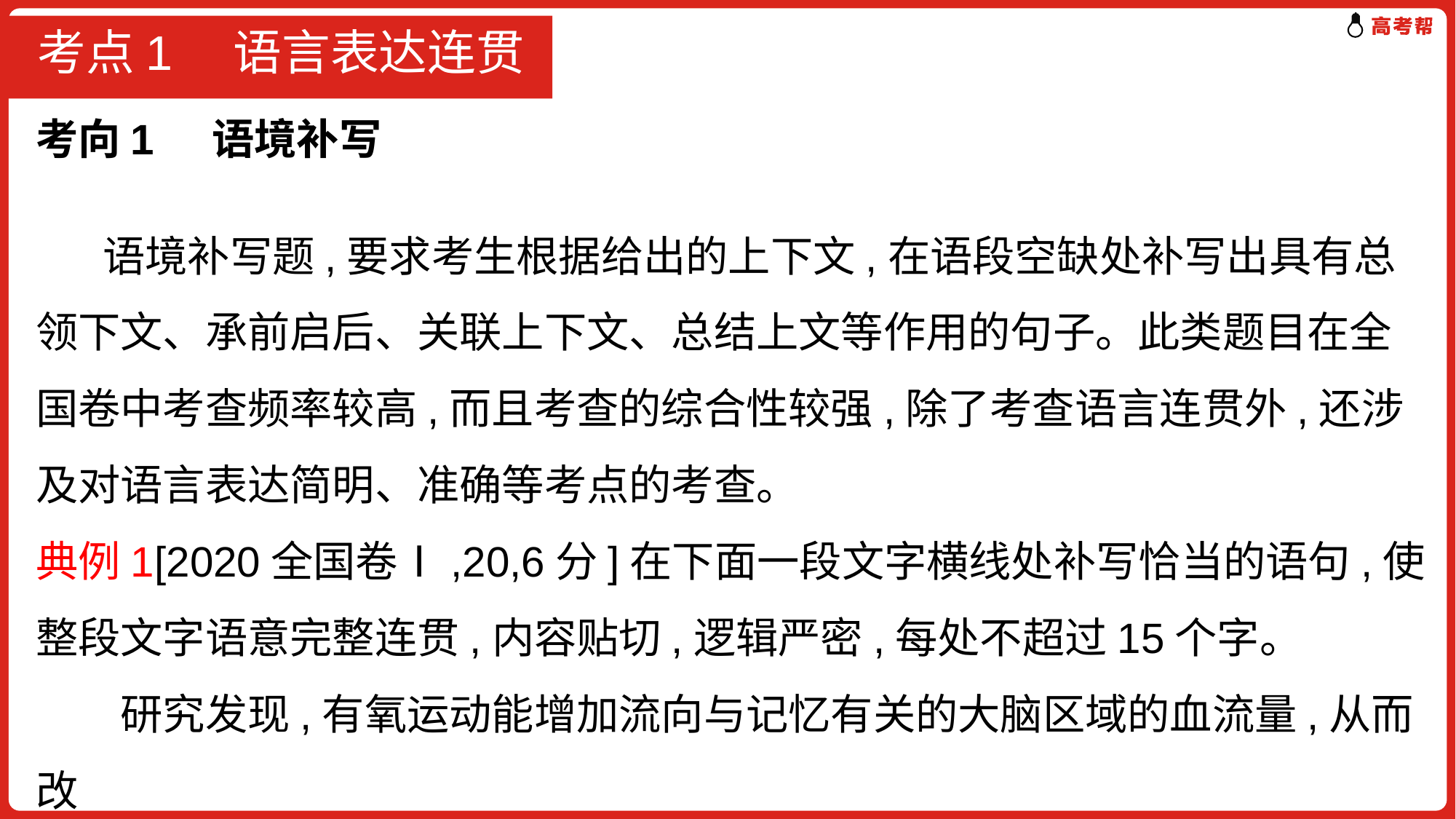

# 考点1　语言表达连贯
考向1    语境补写
      语境补写题,要求考生根据给出的上下文,在语段空缺处补写出具有总领下文、承前启后、关联上下文、总结上文等作用的句子。此类题目在全国卷中考查频率较高,而且考查的综合性较强,除了考查语言连贯外,还涉及对语言表达简明、准确等考点的考查。
典例1[2020全国卷Ⅰ,20,6分]在下面一段文字横线处补写恰当的语句,使整段文字语意完整连贯,内容贴切,逻辑严密,每处不超过15个字。
　　研究发现,有氧运动能增加流向与记忆有关的大脑区域的血流量,从而改